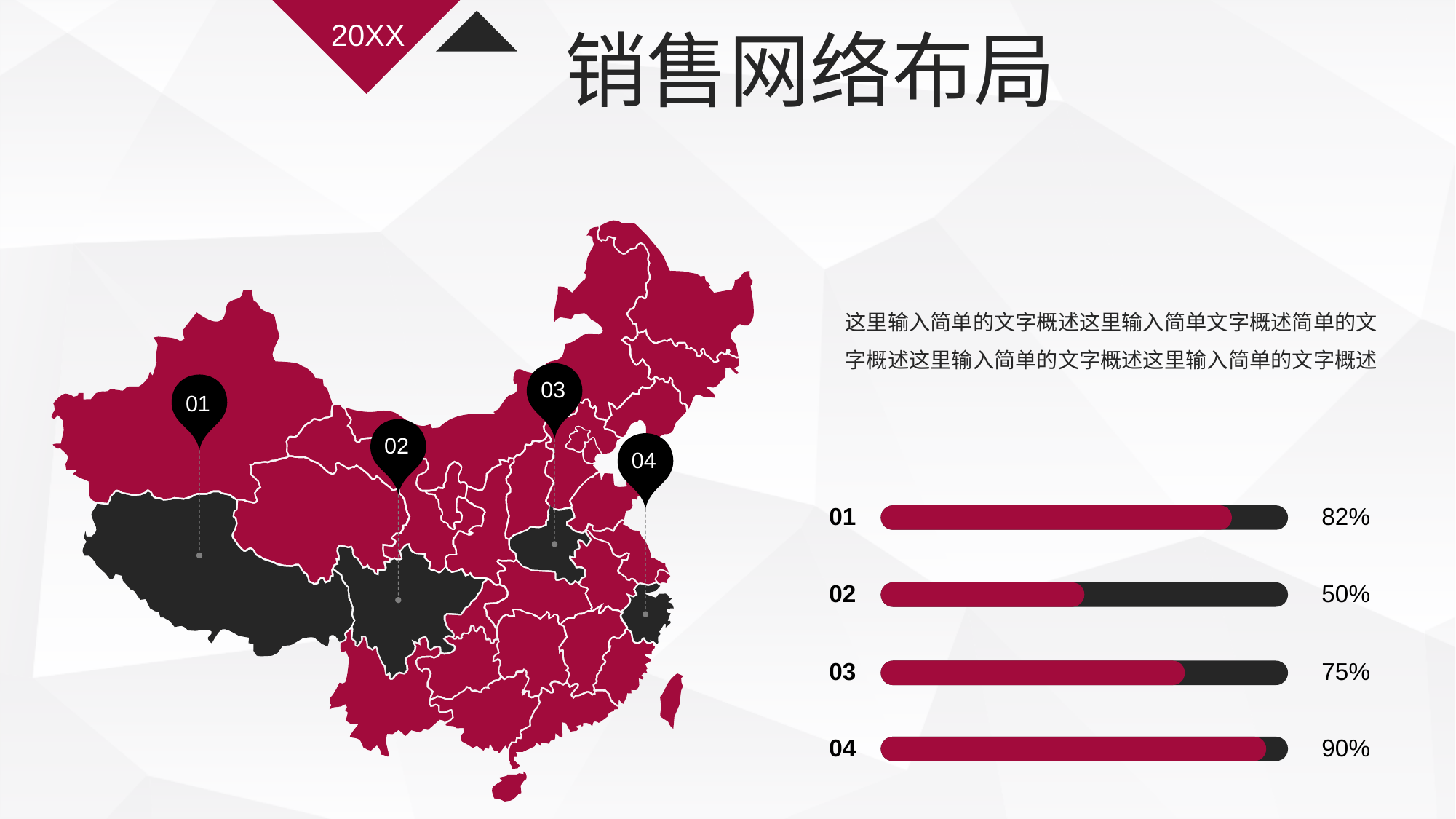

20XX
销售网络布局

这里输入简单的文字概述这里输入简单文字概述简单的文字概述这里输入简单的文字概述这里输入简单的文字概述

03

01

02

04
01
82%

02
50%

03
75%

04
90%